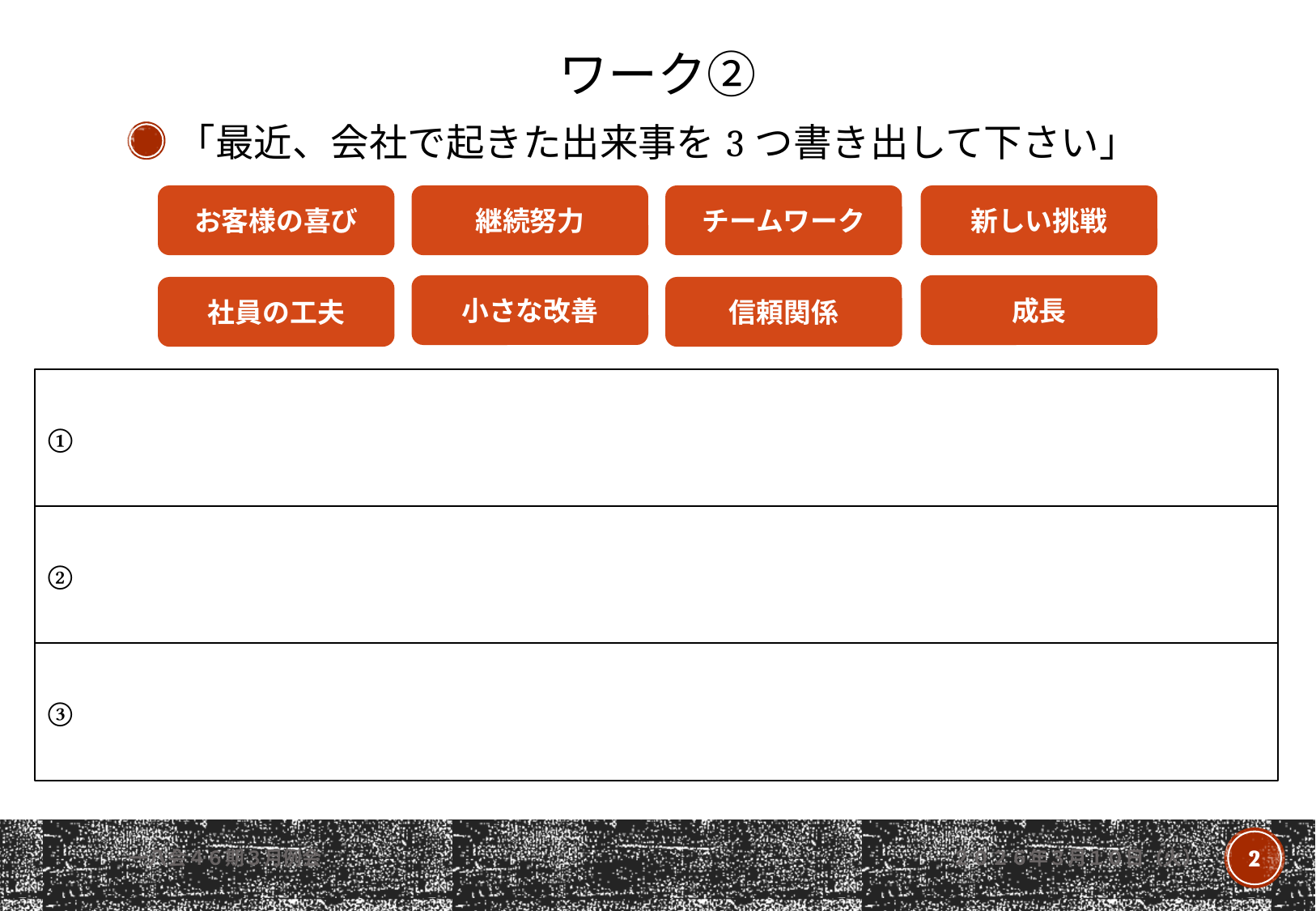

ワーク②
「最近、会社で起きた出来事を3つ書き出して下さい」

継続努力
お客様の喜び
チームワーク
新しい挑戦
小さな改善
成長
社員の工夫
信頼関係
①
②
③
一八会４６期３月例会
2
２０２６年３月１０日（火）